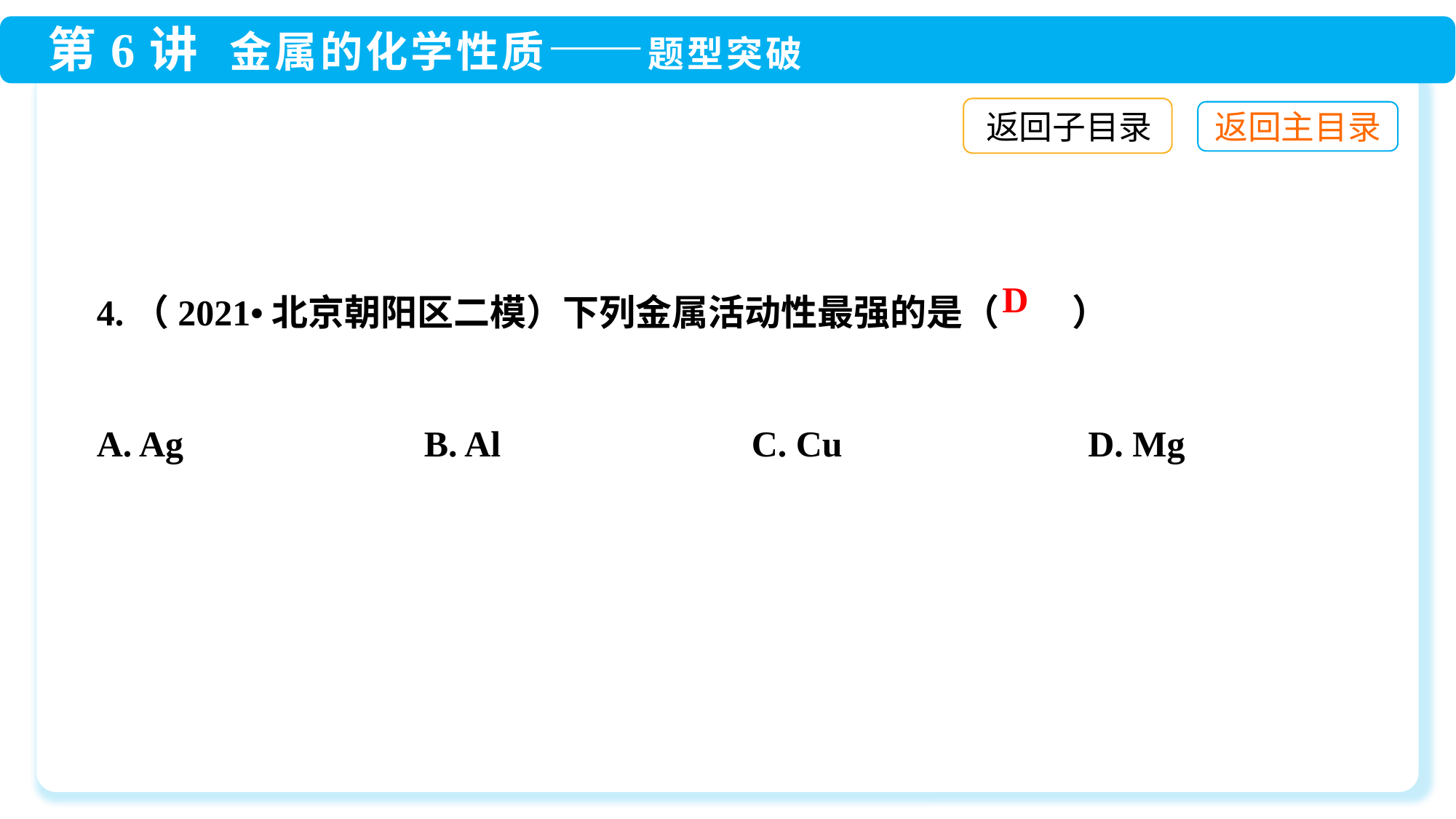

返回子目录
4.（2021•北京朝阳区二模）下列金属活动性最强的是（　　）

A. Ag               	B. Al                 	C. Cu               	 D. Mg
D